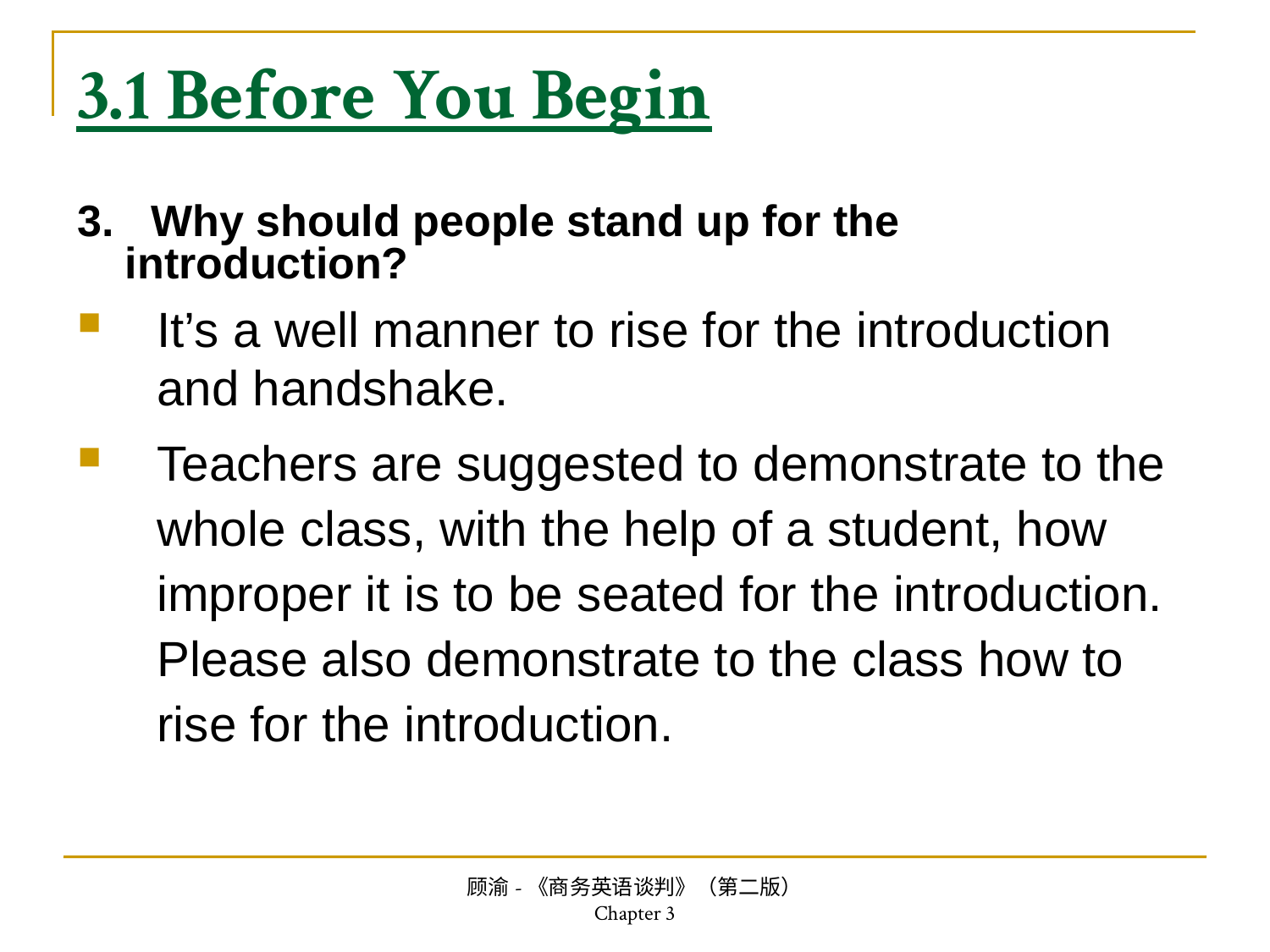

# 3.1 Before You Begin
3.   Why should people stand up for the introduction?
It’s a well manner to rise for the introduction and handshake.
Teachers are suggested to demonstrate to the whole class, with the help of a student, how improper it is to be seated for the introduction. Please also demonstrate to the class how to rise for the introduction.

6
顾渝-《商务英语谈判》（第二版） Chapter 3